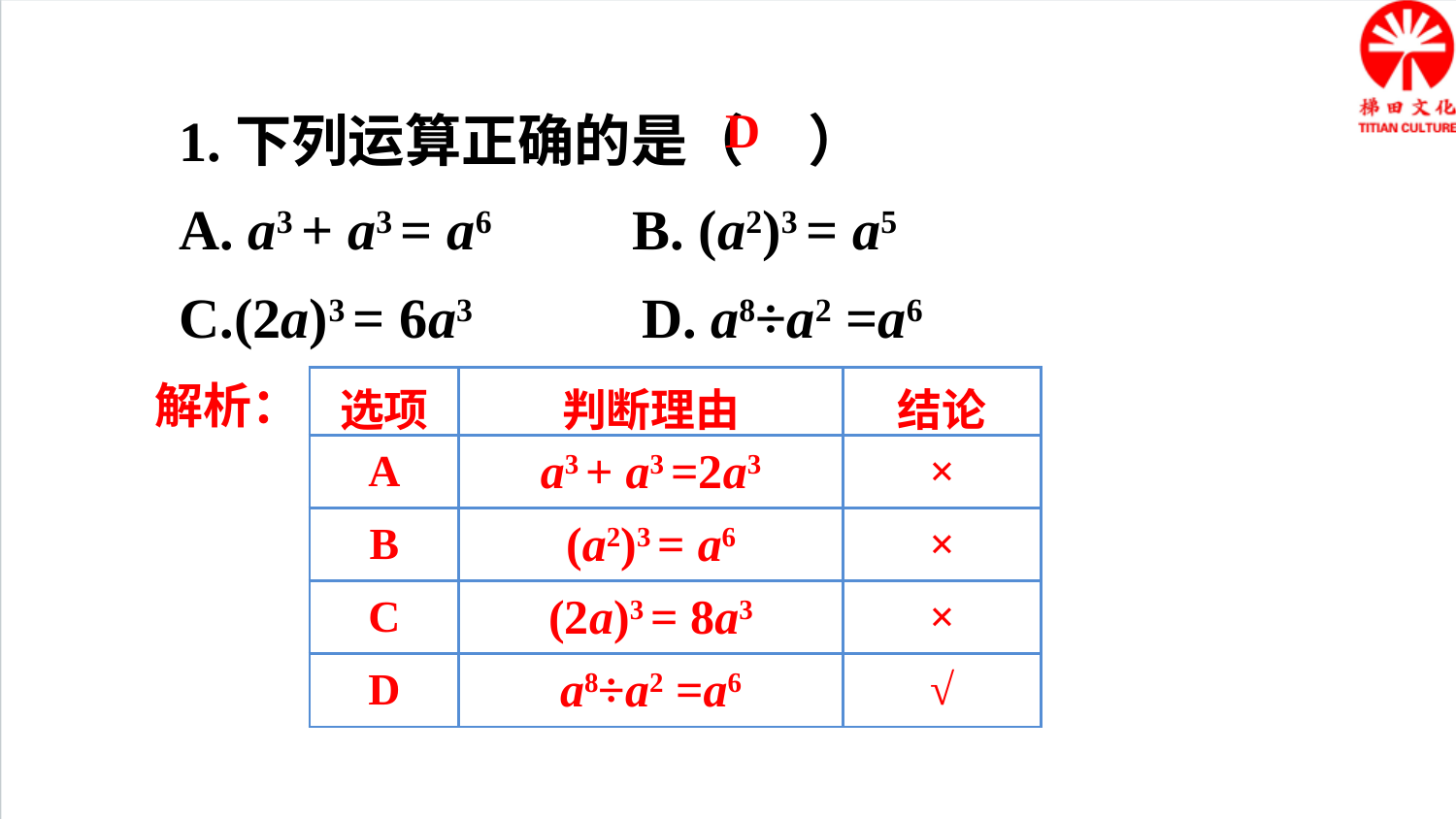

1.下列运算正确的是（     ）
A. a3 + a3 = a6          B. (a2)3 = a5
C.(2a)3 = 6a3            D. a8÷a2 =a6
D
解析：
| 选项 | 判断理由 | 结论 |
| --- | --- | --- |
| A | a3 + a3 =2a3 | × |
| B | (a2)3 = a6 | × |
| C | (2a)3 = 8a3 | × |
| D | a8÷a2 =a6 | √ |